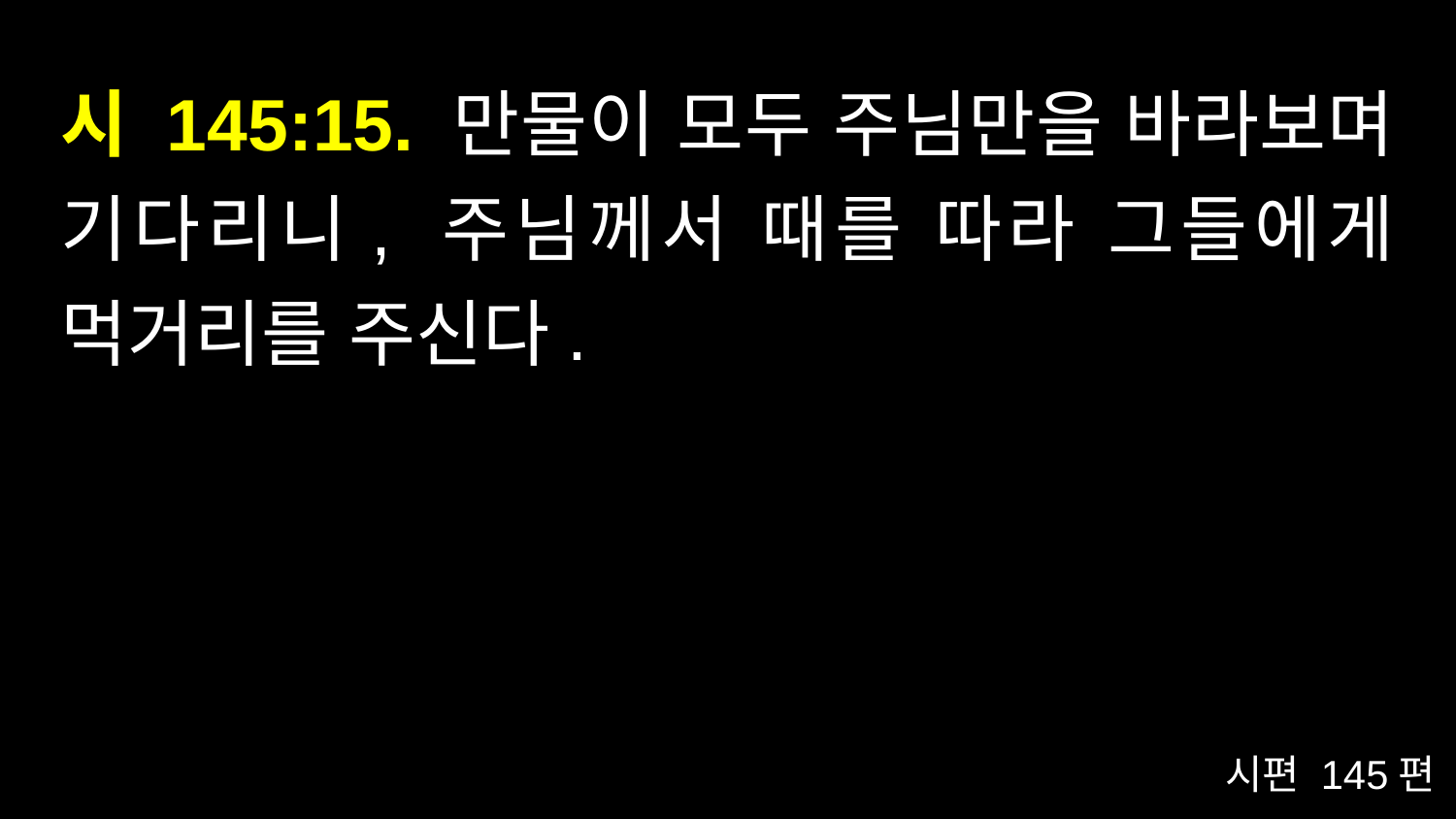

# 시 145:15. 만물이 모두 주님만을 바라보며 기다리니, 주님께서 때를 따라 그들에게 먹거리를 주신다.
시편 145편